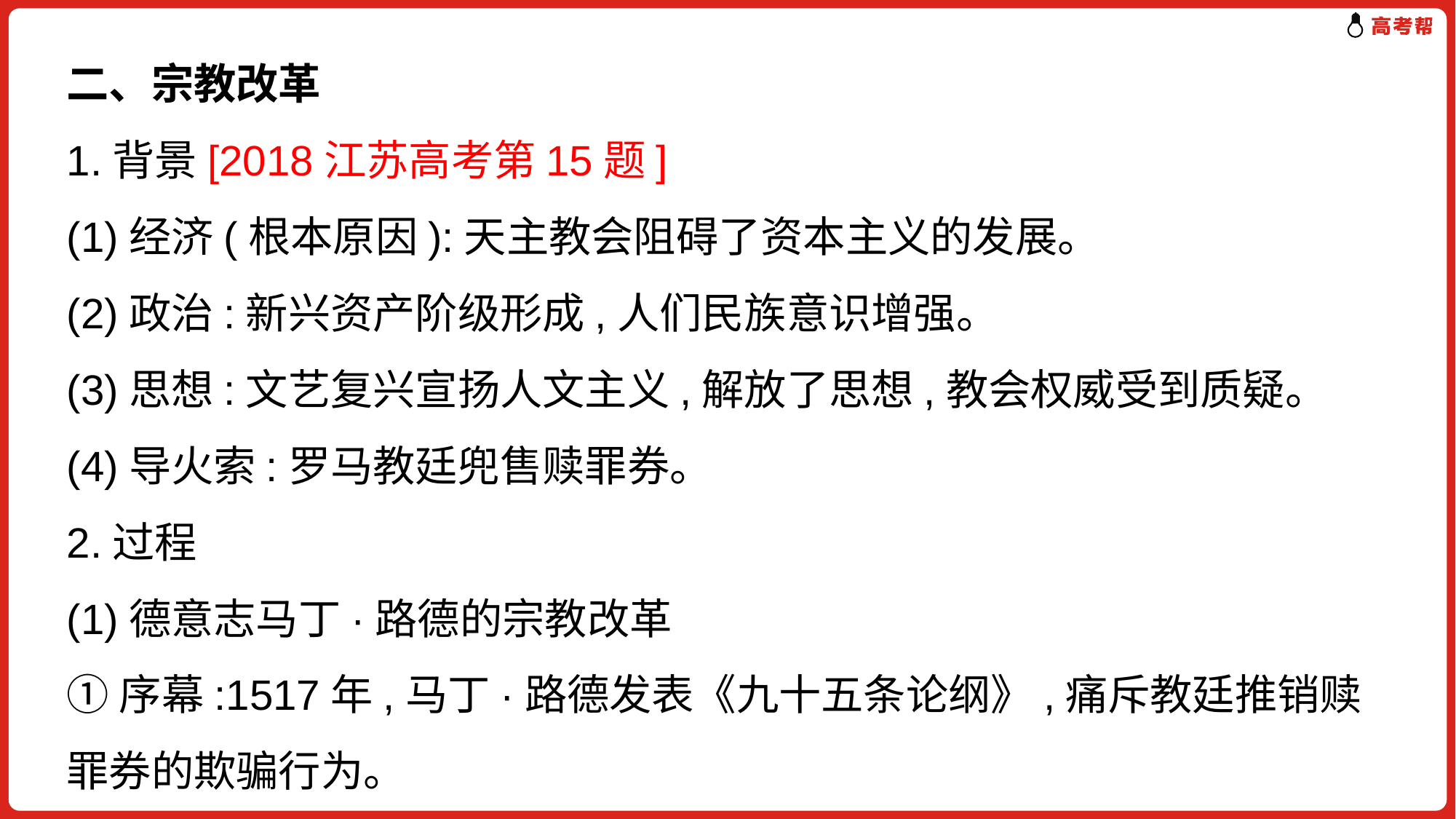

二、宗教改革
1.背景[2018江苏高考第15题]
(1)经济(根本原因):天主教会阻碍了资本主义的发展。
(2)政治:新兴资产阶级形成,人们民族意识增强。
(3)思想:文艺复兴宣扬人文主义,解放了思想,教会权威受到质疑。
(4)导火索:罗马教廷兜售赎罪券。
2.过程
(1)德意志马丁·路德的宗教改革
①序幕:1517年,马丁·路德发表《九十五条论纲》,痛斥教廷推销赎罪券的欺骗行为。